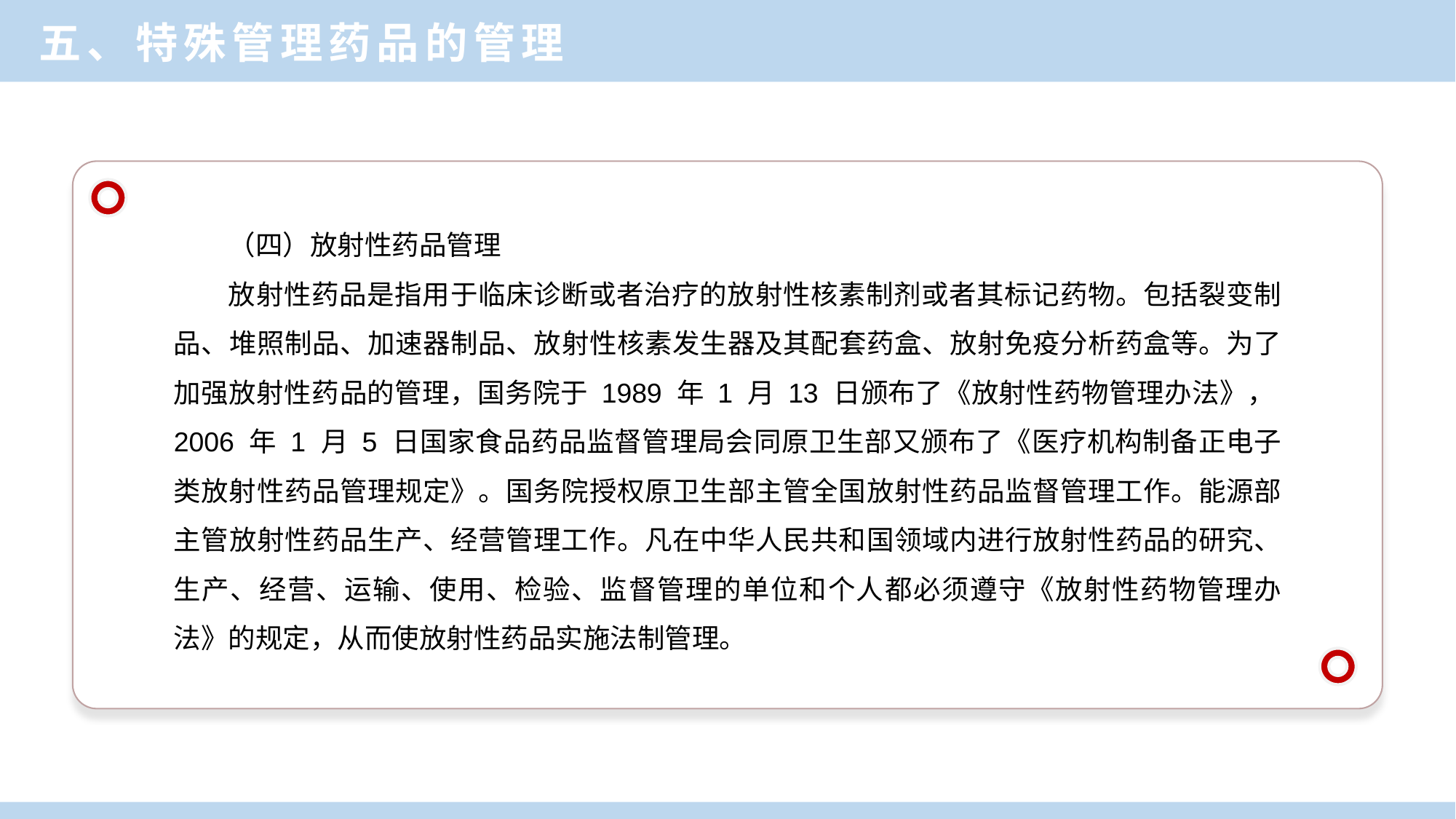

五、特殊管理药品的管理

（四）放射性药品管理
放射性药品是指用于临床诊断或者治疗的放射性核素制剂或者其标记药物。包括裂变制品、堆照制品、加速器制品、放射性核素发生器及其配套药盒、放射免疫分析药盒等。为了加强放射性药品的管理，国务院于 1989 年 1 月 13 日颁布了《放射性药物管理办法》，2006 年 1 月 5 日国家食品药品监督管理局会同原卫生部又颁布了《医疗机构制备正电子类放射性药品管理规定》。国务院授权原卫生部主管全国放射性药品监督管理工作。能源部主管放射性药品生产、经营管理工作。凡在中华人民共和国领域内进行放射性药品的研究、生产、经营、运输、使用、检验、监督管理的单位和个人都必须遵守《放射性药物管理办法》的规定，从而使放射性药品实施法制管理。